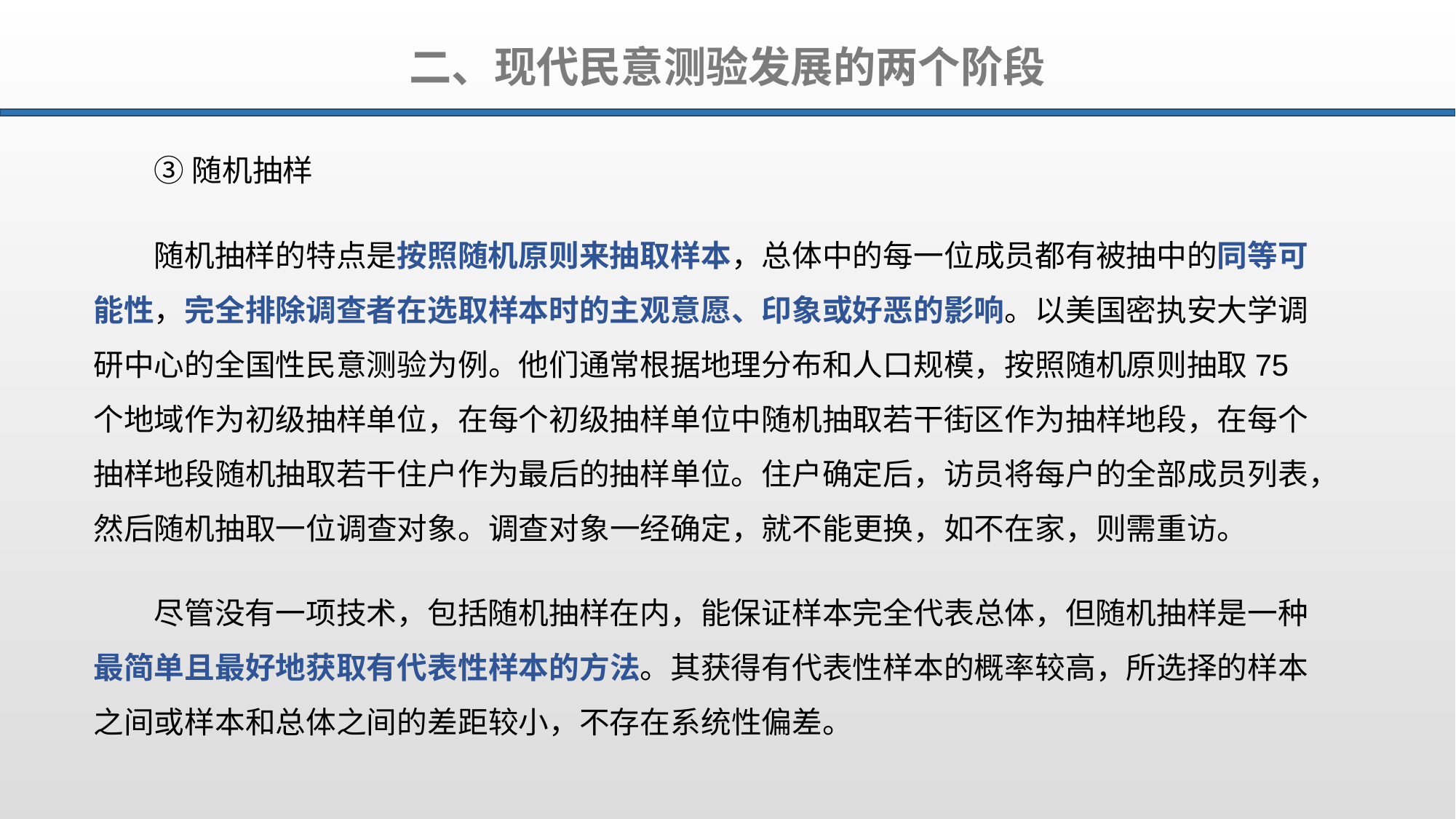

二、现代民意测验发展的两个阶段

③随机抽样
随机抽样的特点是按照随机原则来抽取样本，总体中的每一位成员都有被抽中的同等可能性，完全排除调查者在选取样本时的主观意愿、印象或好恶的影响。以美国密执安大学调研中心的全国性民意测验为例。他们通常根据地理分布和人口规模，按照随机原则抽取75个地域作为初级抽样单位，在每个初级抽样单位中随机抽取若干街区作为抽样地段，在每个抽样地段随机抽取若干住户作为最后的抽样单位。住户确定后，访员将每户的全部成员列表，然后随机抽取一位调查对象。调查对象一经确定，就不能更换，如不在家，则需重访。
尽管没有一项技术，包括随机抽样在内，能保证样本完全代表总体，但随机抽样是一种最简单且最好地获取有代表性样本的方法。其获得有代表性样本的概率较高，所选择的样本之间或样本和总体之间的差距较小，不存在系统性偏差。